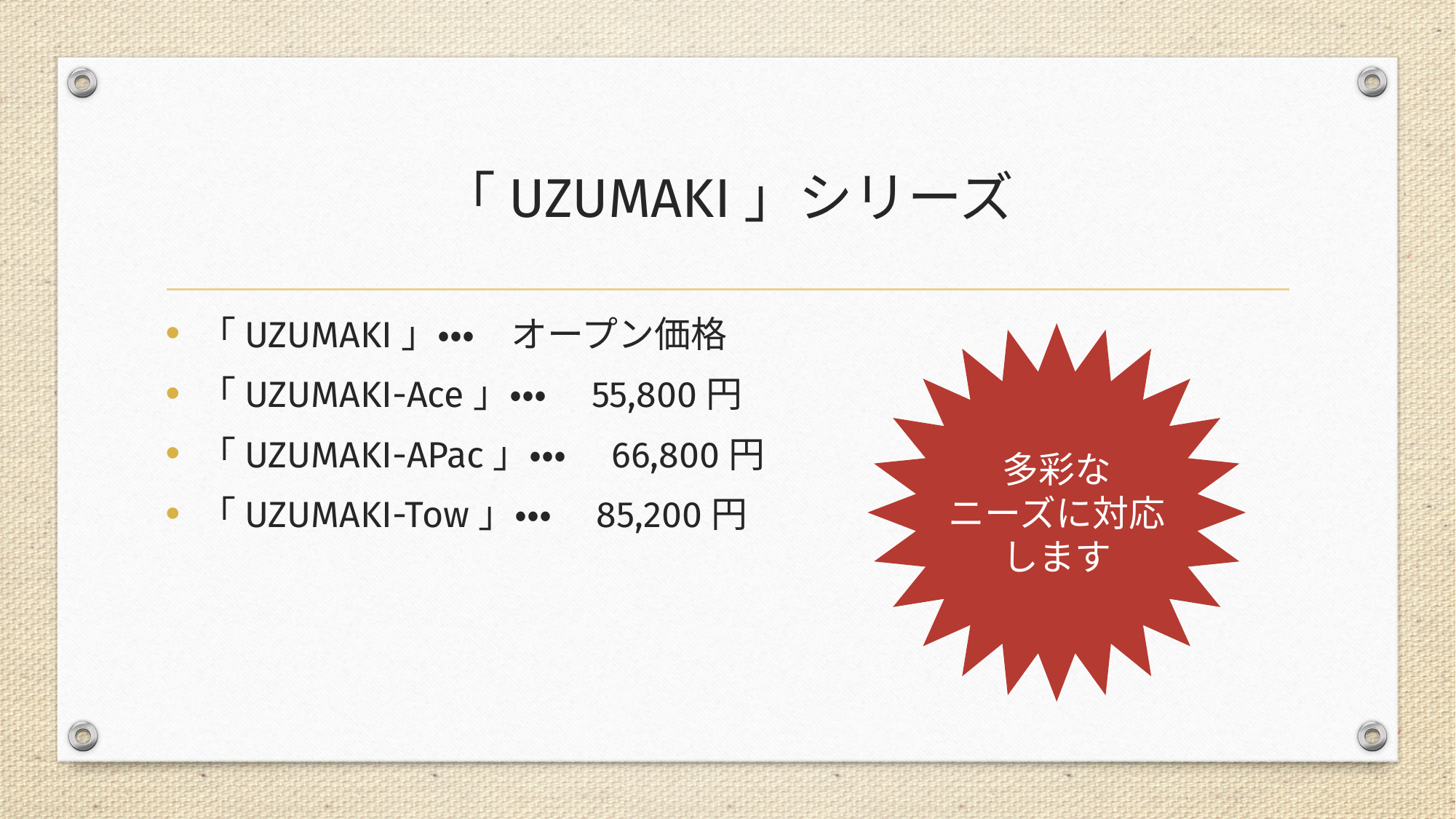

# 「UZUMAKI」シリーズ
「UZUMAKI」・・・　オープン価格
「UZUMAKI-Ace」・・・　55,800円
「UZUMAKI-APac」・・・　66,800円
「UZUMAKI-Tow」・・・　85,200円
多彩な
ニーズに対応
します